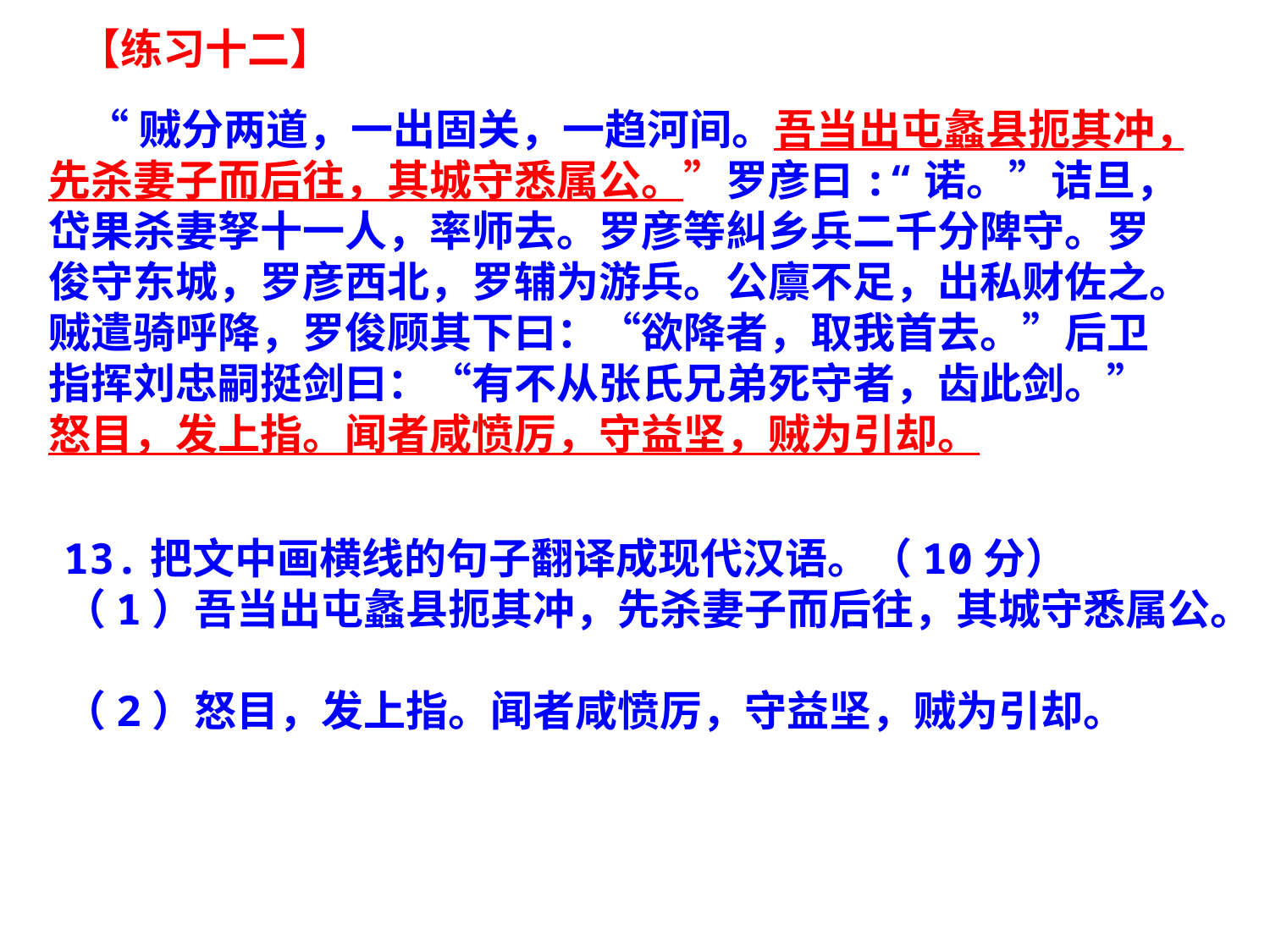

【练习十二】
    “贼分两道，一出固关，一趋河间。吾当出屯蠡县扼其冲，先杀妻子而后往，其城守悉属公。”罗彦曰:“诺。”诘旦，岱果杀妻孥十一人，率师去。罗彦等糾乡兵二千分陴守。罗俊守东城，罗彦西北，罗辅为游兵。公廪不足，出私财佐之。贼遣骑呼降，罗俊顾其下曰：“欲降者，取我首去。”后卫指挥刘忠嗣挺剑曰：“有不从张氏兄弟死守者，齿此剑。”怒目，发上指。闻者咸愤厉，守益坚，贼为引却。
13.把文中画横线的句子翻译成现代汉语。（10分）
（1）吾当出屯蠡县扼其冲，先杀妻子而后往，其城守悉属公。

（2）怒目，发上指。闻者咸愤厉，守益坚，贼为引却。